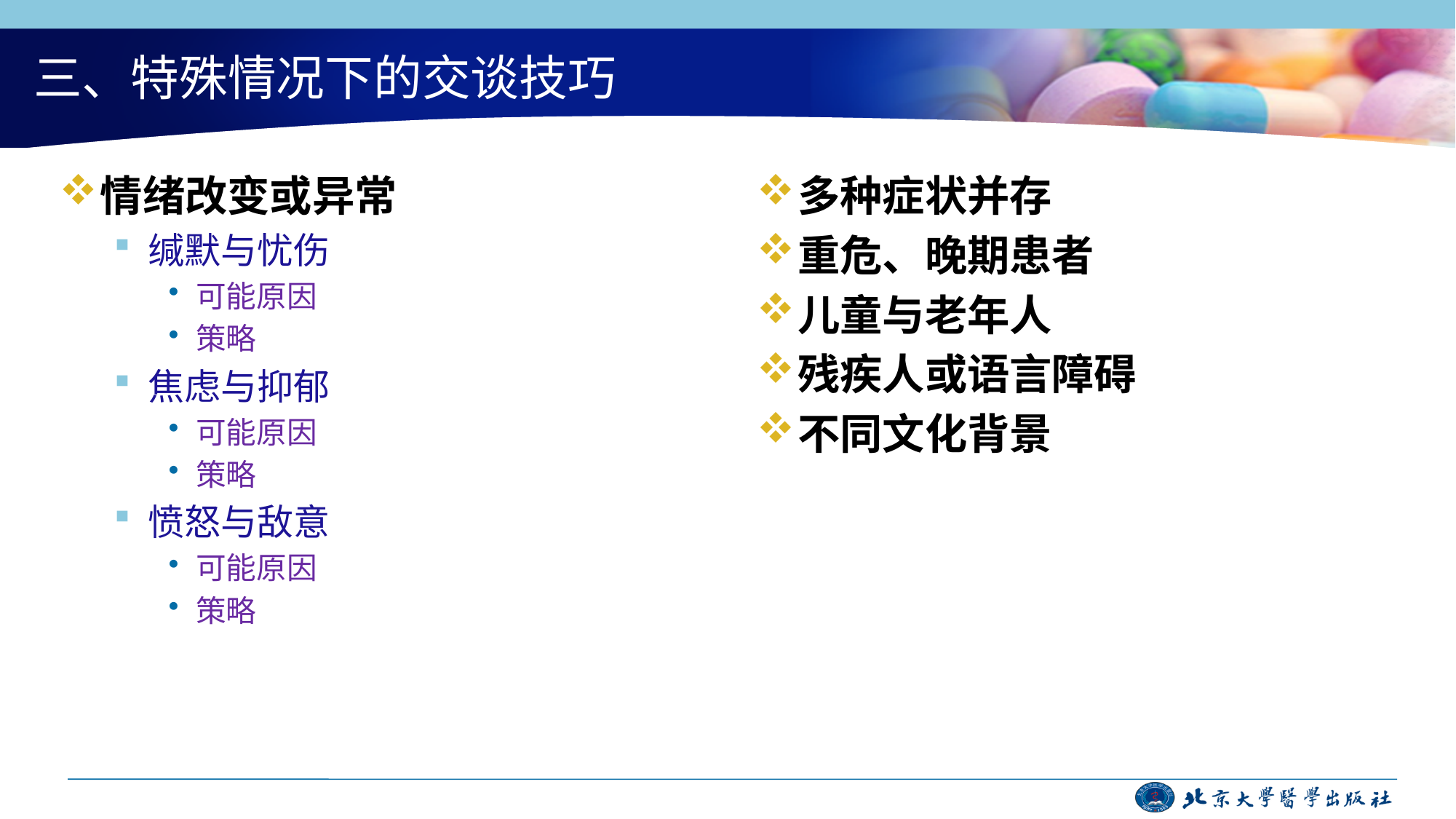

# 三、特殊情况下的交谈技巧
情绪改变或异常
缄默与忧伤
可能原因
策略
焦虑与抑郁
可能原因
策略
愤怒与敌意
可能原因
策略
多种症状并存
重危、晚期患者
儿童与老年人
残疾人或语言障碍
不同文化背景